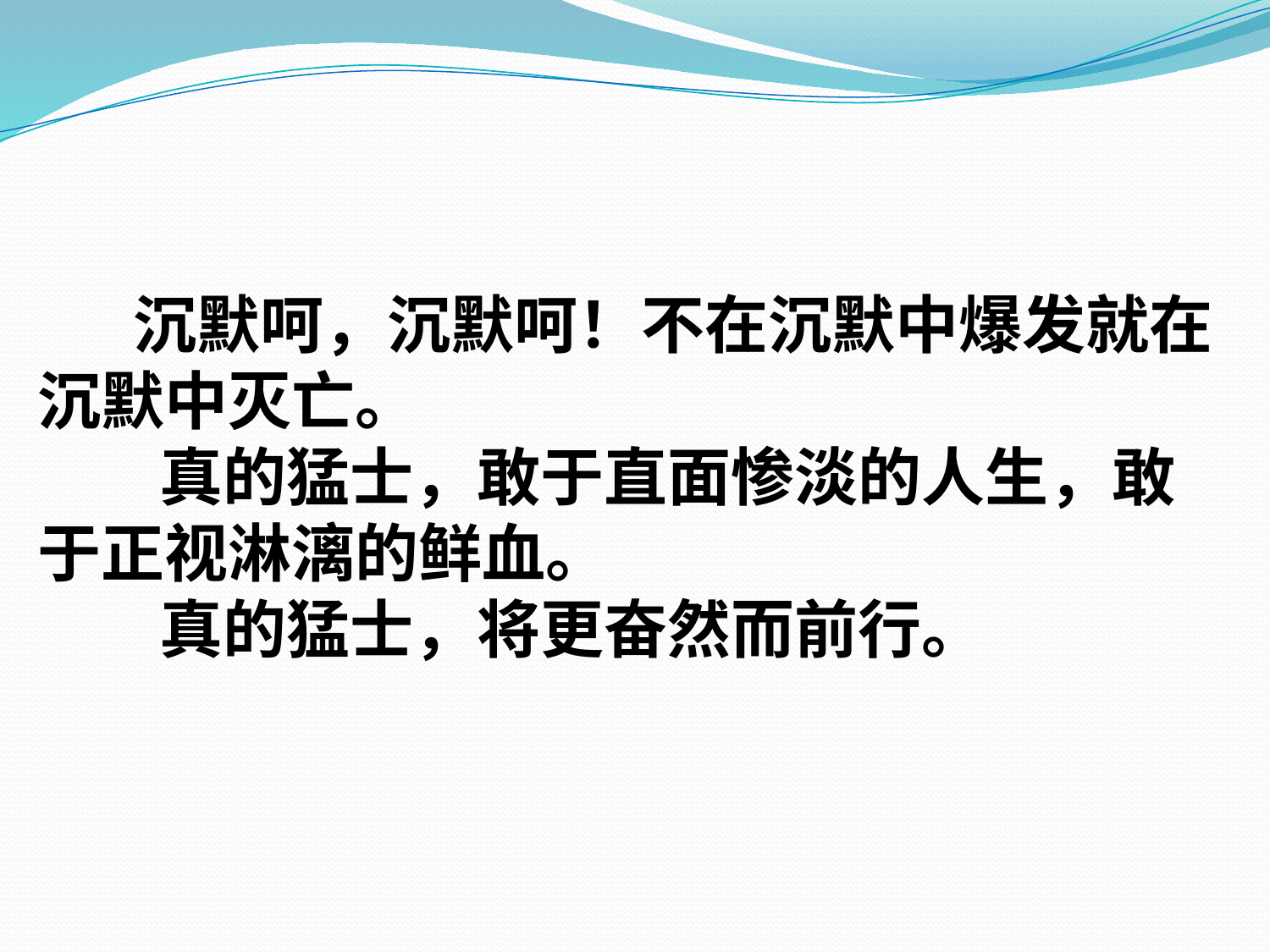

沉默呵，沉默呵！不在沉默中爆发就在沉默中灭亡。
 真的猛士，敢于直面惨淡的人生，敢于正视淋漓的鲜血。
 真的猛士，将更奋然而前行。